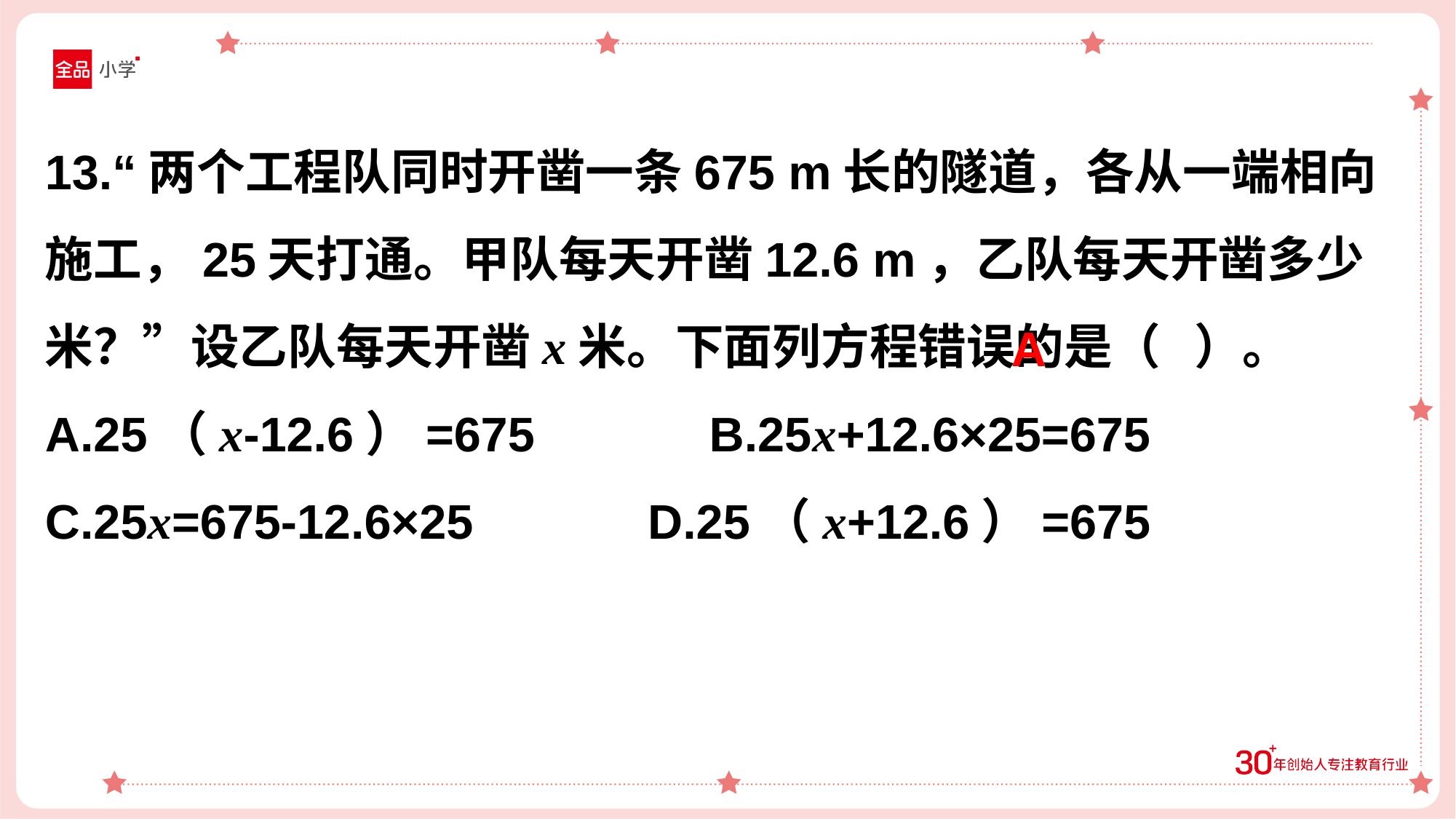

13.“两个工程队同时开凿一条675 m长的隧道，各从一端相向施工，25天打通。甲队每天开凿12.6 m，乙队每天开凿多少米？”设乙队每天开凿x米。下面列方程错误的是（   ）。
A.25（x-12.6）=675             B.25x+12.6×25=675
C.25x=675-12.6×25             D.25（x+12.6）=675
A